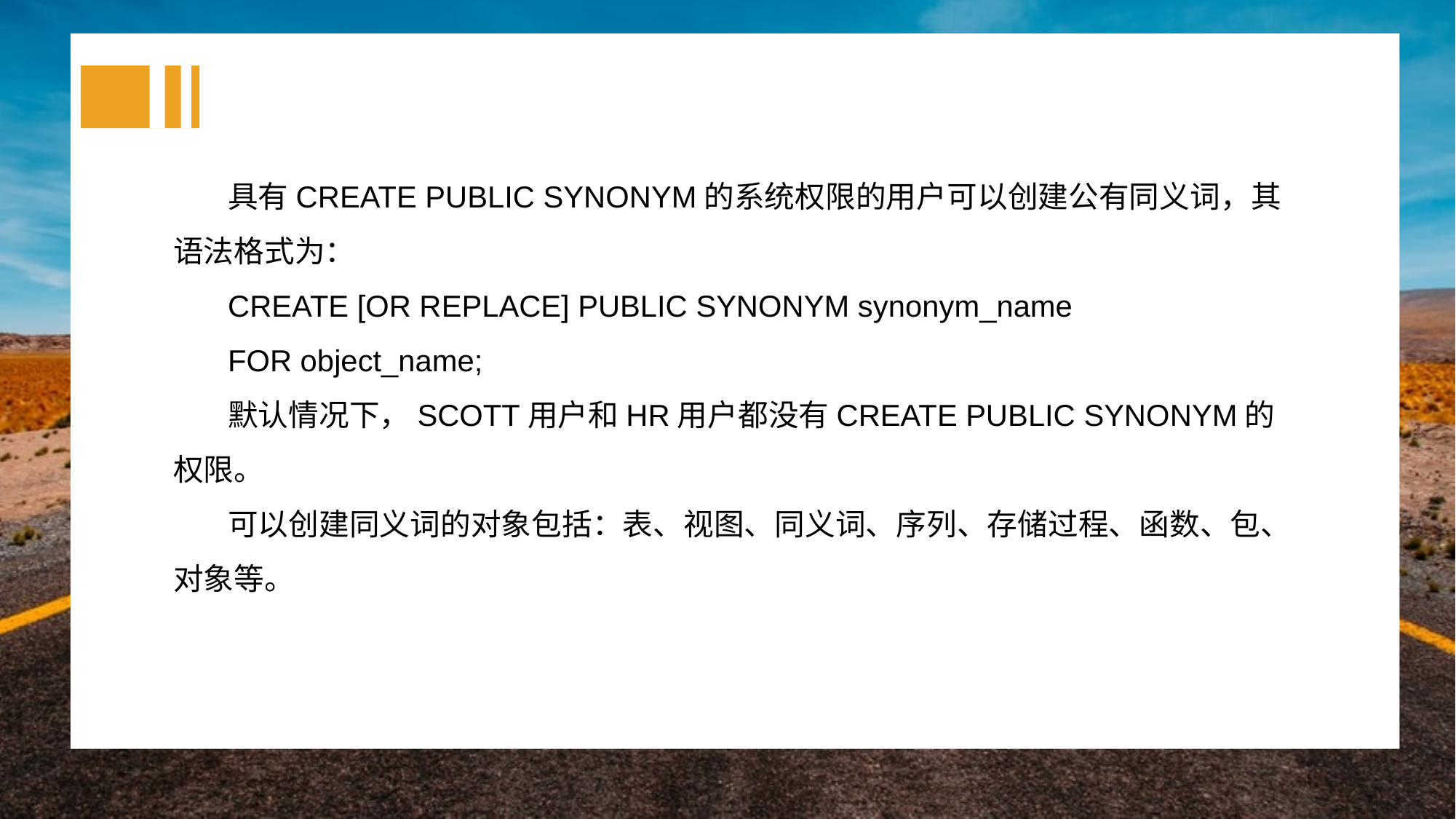

具有CREATE PUBLIC SYNONYM的系统权限的用户可以创建公有同义词，其语法格式为：
CREATE [OR REPLACE] PUBLIC SYNONYM synonym_name
FOR object_name;
默认情况下，SCOTT用户和HR用户都没有CREATE PUBLIC SYNONYM的权限。
可以创建同义词的对象包括：表、视图、同义词、序列、存储过程、函数、包、对象等。